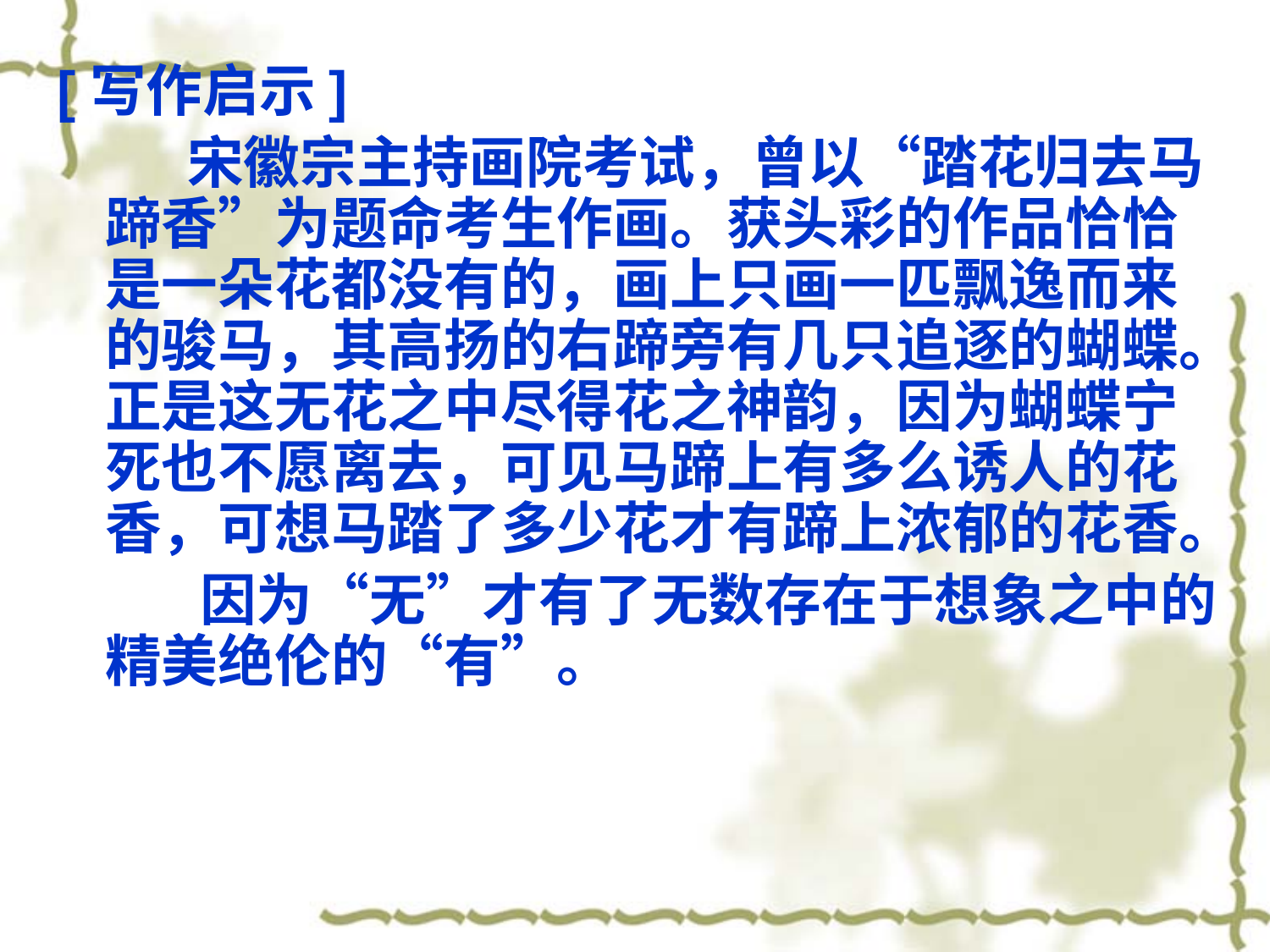

[写作启示]
         宋徽宗主持画院考试，曾以“踏花归去马蹄香”为题命考生作画。获头彩的作品恰恰是一朵花都没有的，画上只画一匹飘逸而来的骏马，其高扬的右蹄旁有几只追逐的蝴蝶。正是这无花之中尽得花之神韵，因为蝴蝶宁死也不愿离去，可见马蹄上有多么诱人的花香，可想马踏了多少花才有蹄上浓郁的花香。
          因为“无”才有了无数存在于想象之中的精美绝伦的“有”。
4